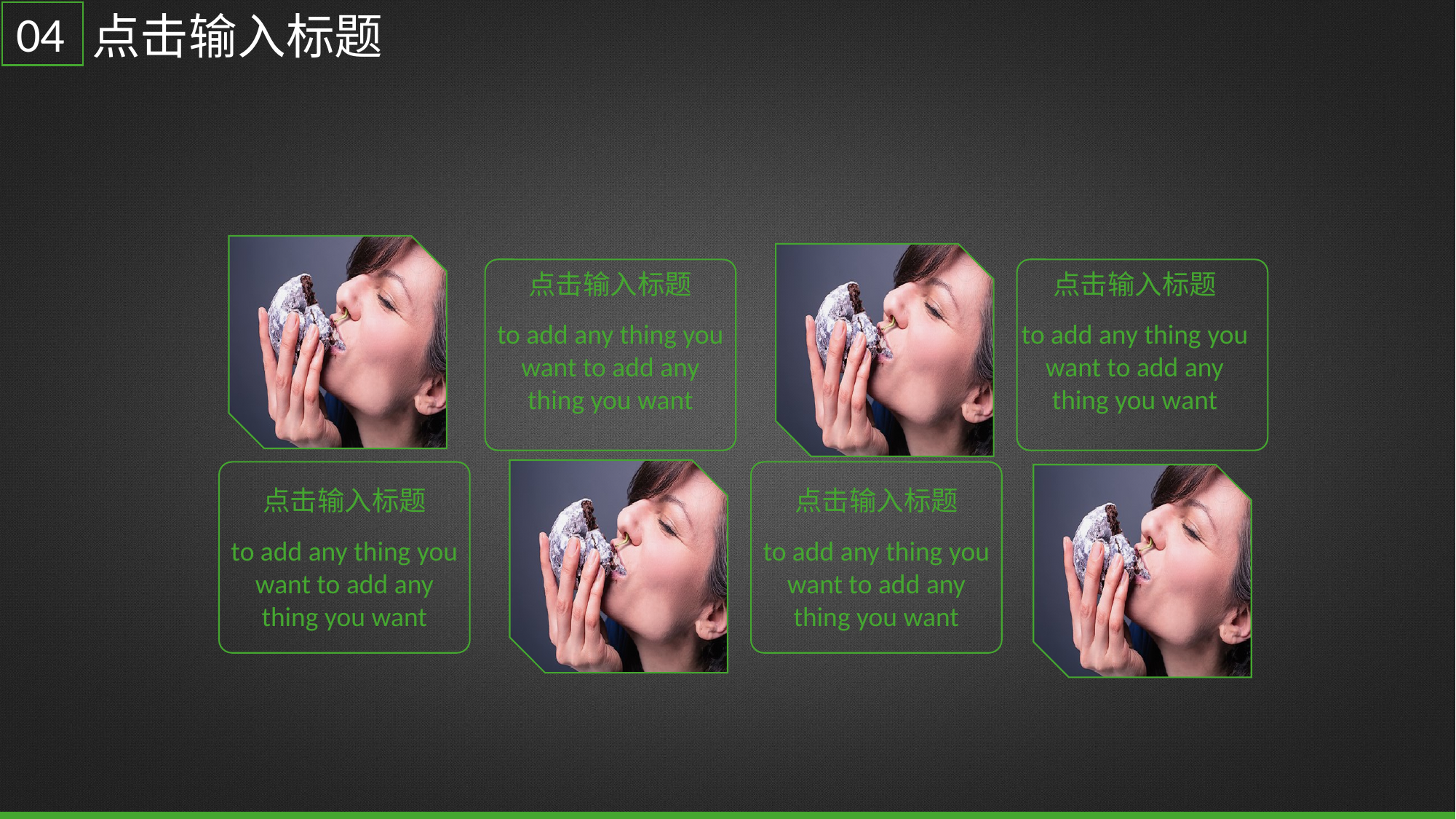

04
点击输入标题

点击输入标题
点击输入标题
to add any thing you want to add any thing you want

to add any thing you want to add any thing you want

点击输入标题
点击输入标题
to add any thing you want to add any thing you want

to add any thing you want to add any thing you want